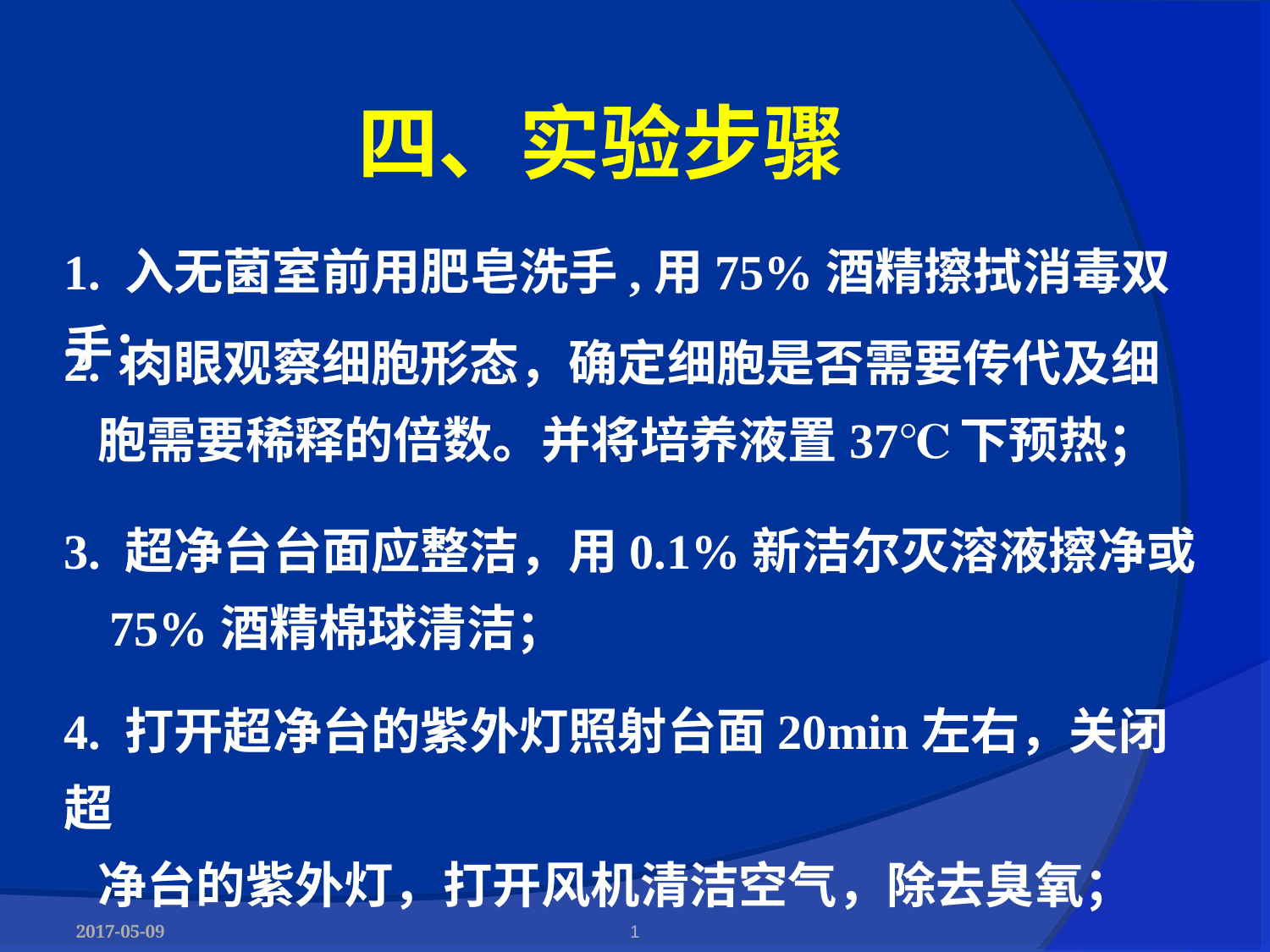

四、实验步骤
1. 入无菌室前用肥皂洗手,用75%酒精擦拭消毒双手；
2. 肉眼观察细胞形态，确定细胞是否需要传代及细
   胞需要稀释的倍数。并将培养液置37℃下预热；
3. 超净台台面应整洁，用0.1%新洁尔灭溶液擦净或
   75%酒精棉球清洁；
4. 打开超净台的紫外灯照射台面20min左右，关闭超
   净台的紫外灯，打开风机清洁空气，除去臭氧；
2017-05-09
1